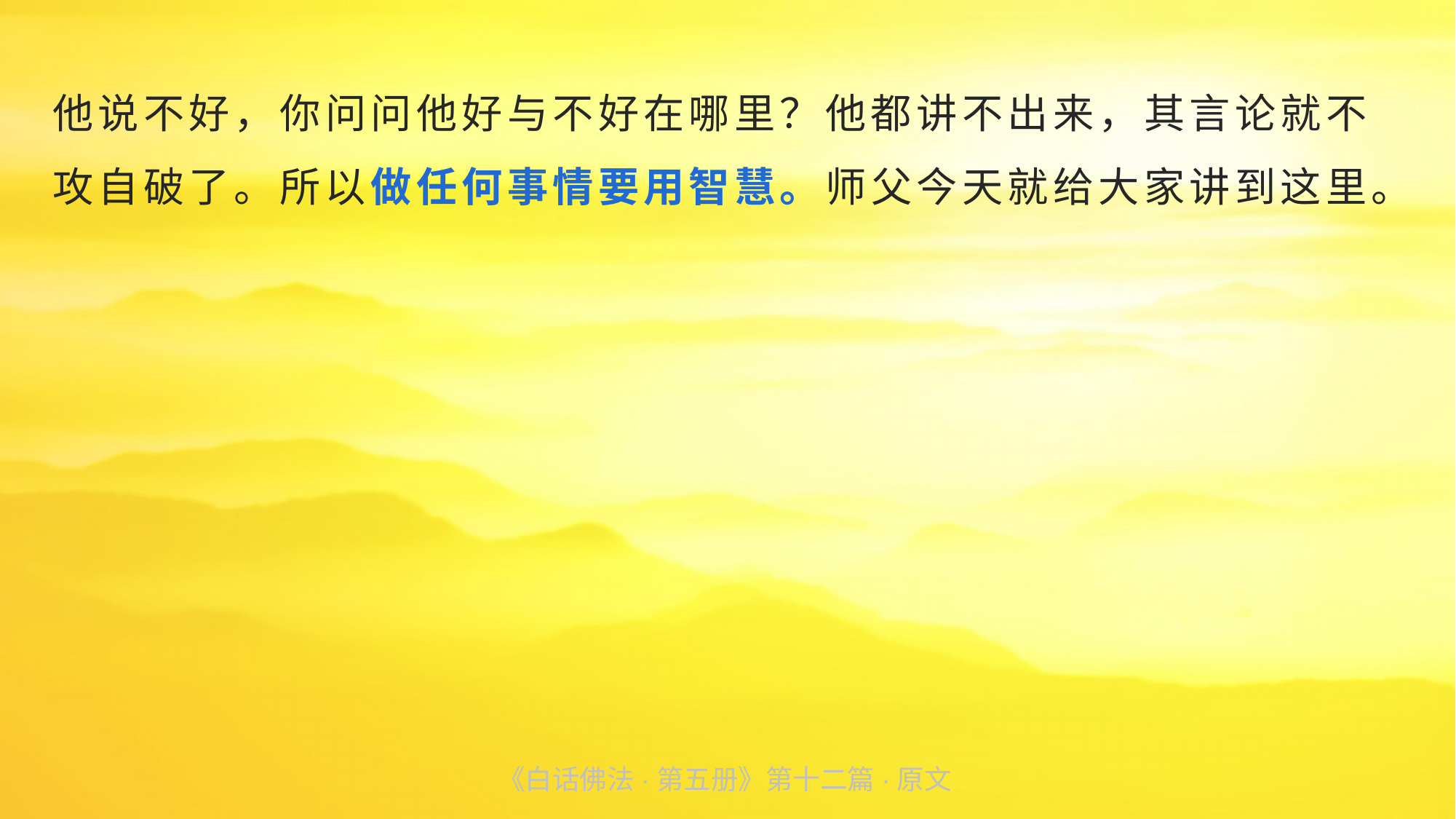

他说不好，你问问他好与不好在哪里？他都讲不出来，其言论就不攻自破了。所以做任何事情要用智慧。师父今天就给大家讲到这里。

《白话佛法·第五册》第十二篇·原文